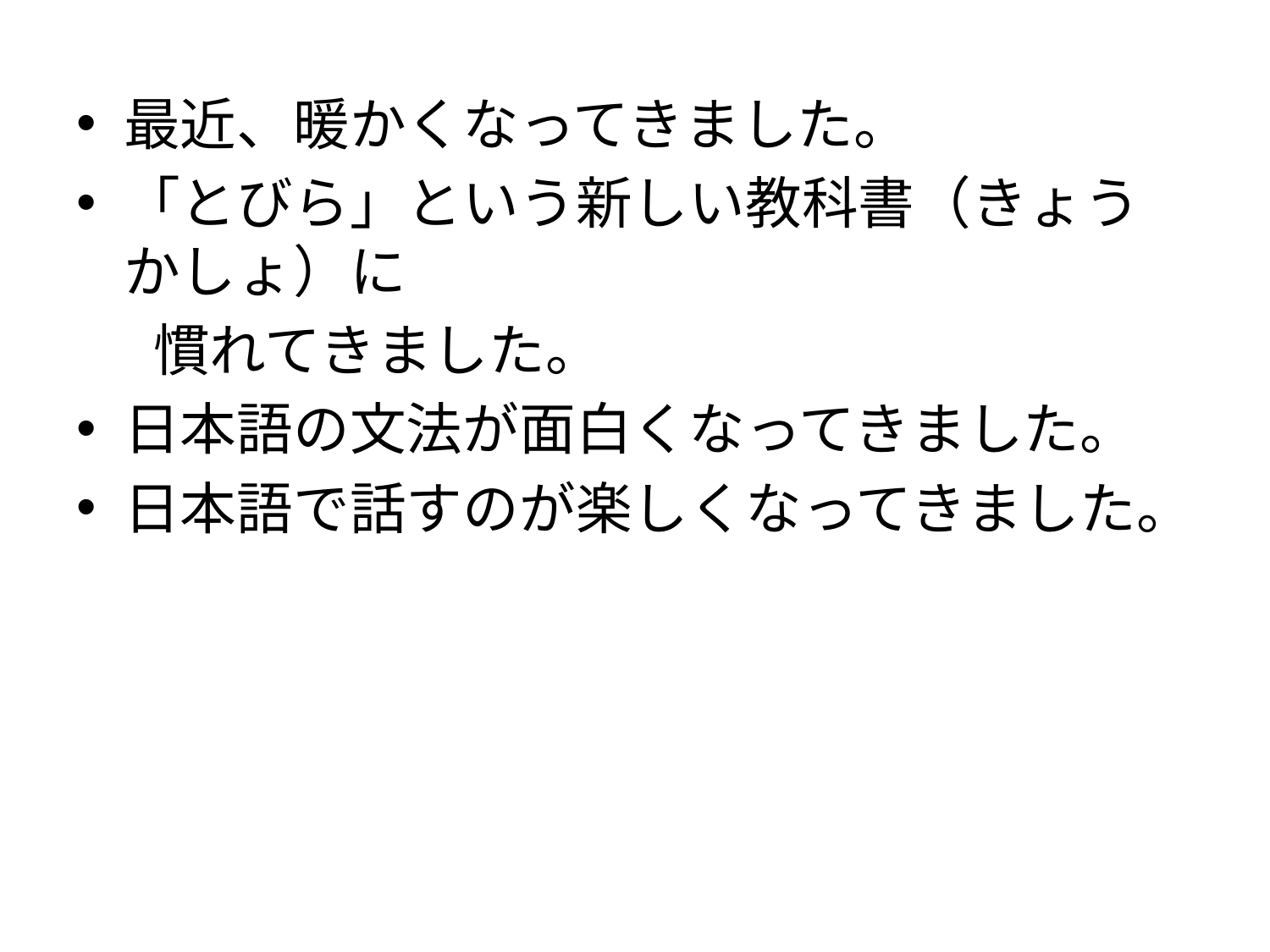

最近、暖かくなってきました。
「とびら」という新しい教科書（きょうかしょ）に
     慣れてきました。
日本語の文法が面白くなってきました。
日本語で話すのが楽しくなってきました。